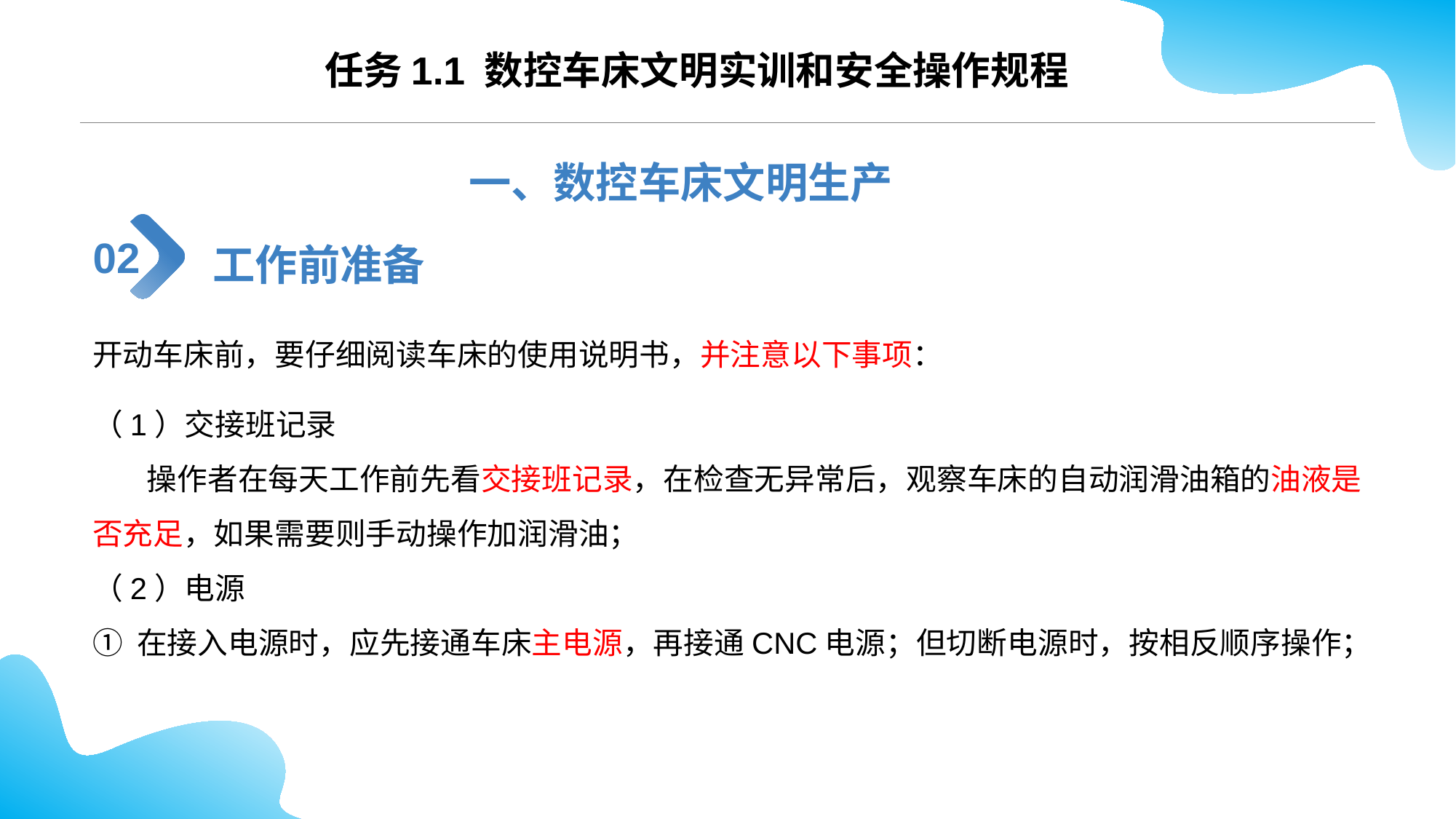

任务1.1 数控车床文明实训和安全操作规程
一、数控车床文明生产
工作前准备
02

开动车床前，要仔细阅读车床的使用说明书，并注意以下事项：
（1）交接班记录
       操作者在每天工作前先看交接班记录，在检查无异常后，观察车床的自动润滑油箱的油液是否充足，如果需要则手动操作加润滑油；
（2）电源
① 在接入电源时，应先接通车床主电源，再接通CNC电源；但切断电源时，按相反顺序操作；